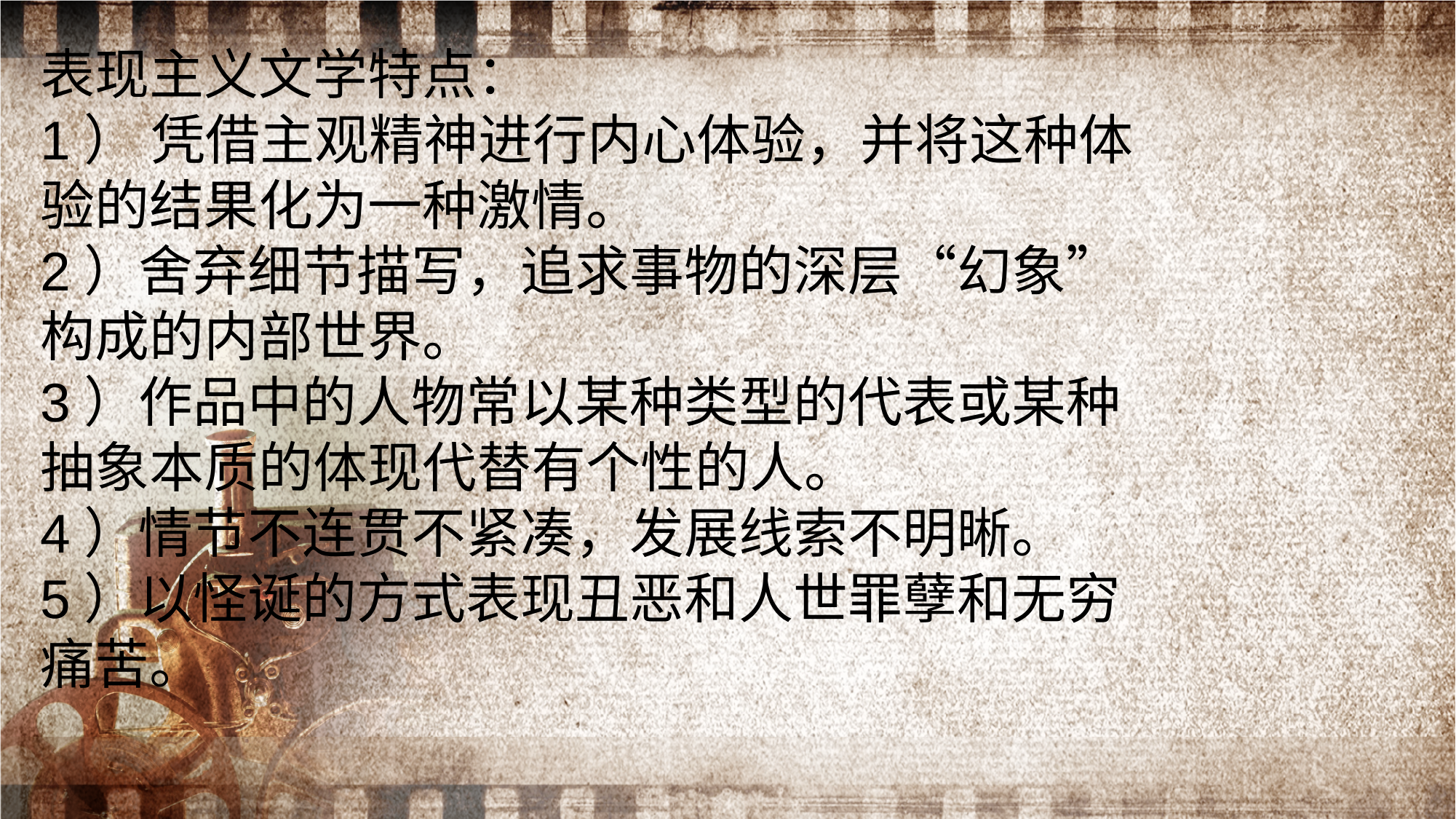

表现主义文学特点：
1） 凭借主观精神进行内心体验，并将这种体验的结果化为一种激情。
2）舍弃细节描写，追求事物的深层“幻象”构成的内部世界。
3）作品中的人物常以某种类型的代表或某种抽象本质的体现代替有个性的人。
4）情节不连贯不紧凑，发展线索不明晰。
5）以怪诞的方式表现丑恶和人世罪孽和无穷痛苦。